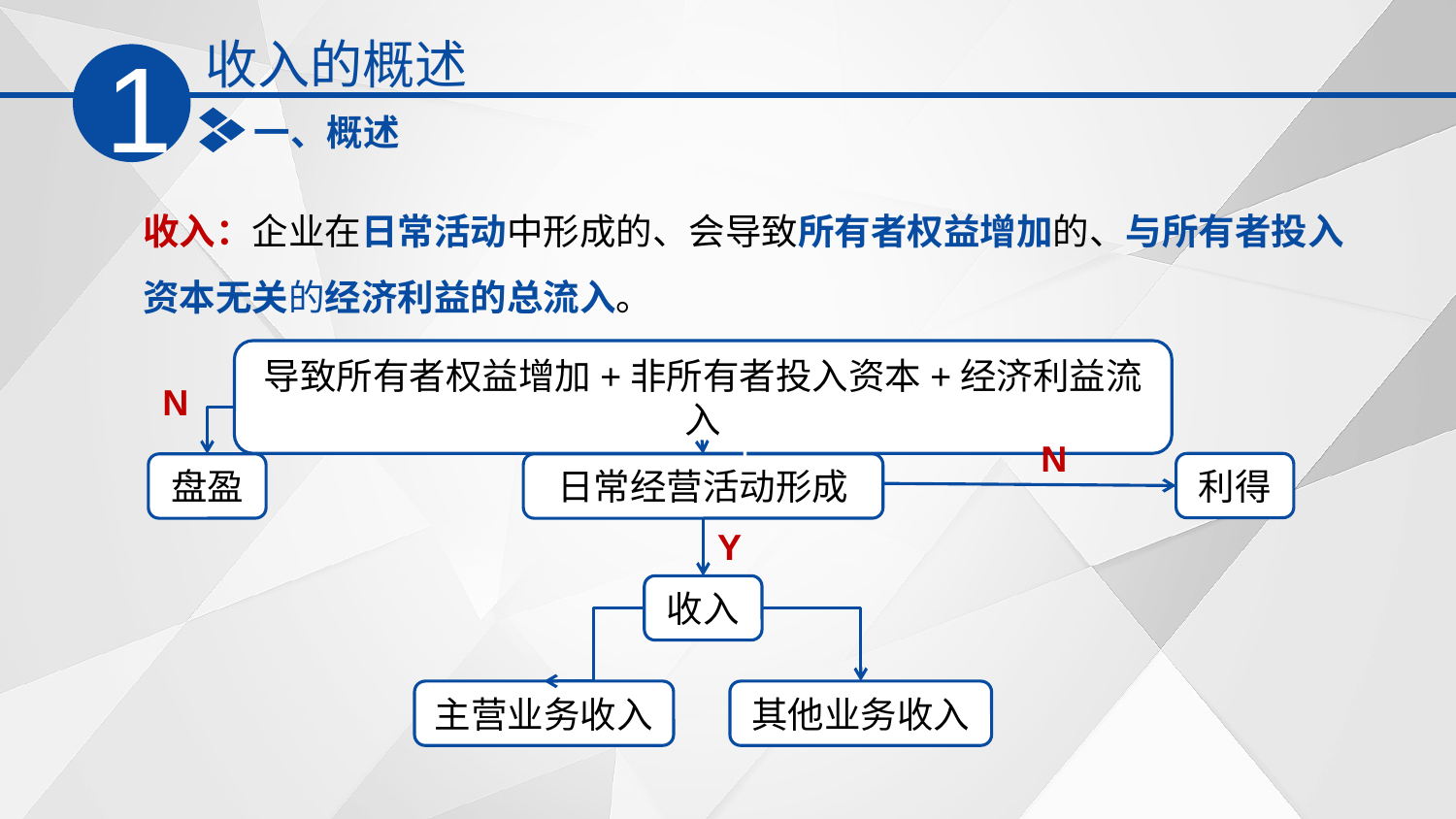

收入的概述
1

一、概述

收入：企业在日常活动中形成的、会导致所有者权益增加的、与所有者投入资本无关的经济利益的总流入。
导致所有者权益增加+非所有者投入资本+经济利益流入
N
Y
N
利得
盘盈
日常经营活动形成
Y
收入
主营业务收入
其他业务收入